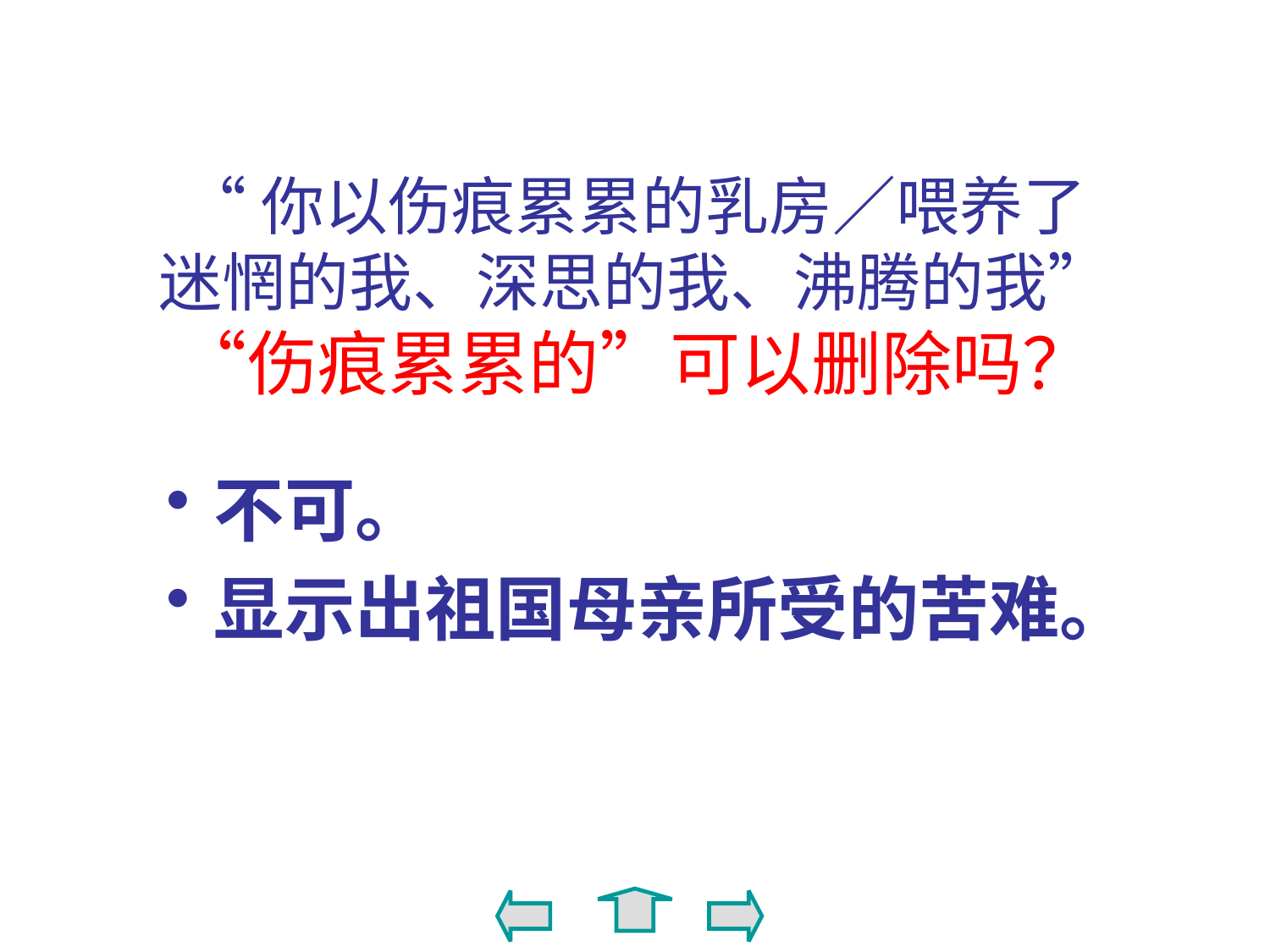

“你以伤痕累累的乳房／喂养了
迷惘的我、深思的我、沸腾的我”
“伤痕累累的”可以删除吗？
不可。
显示出祖国母亲所受的苦难。